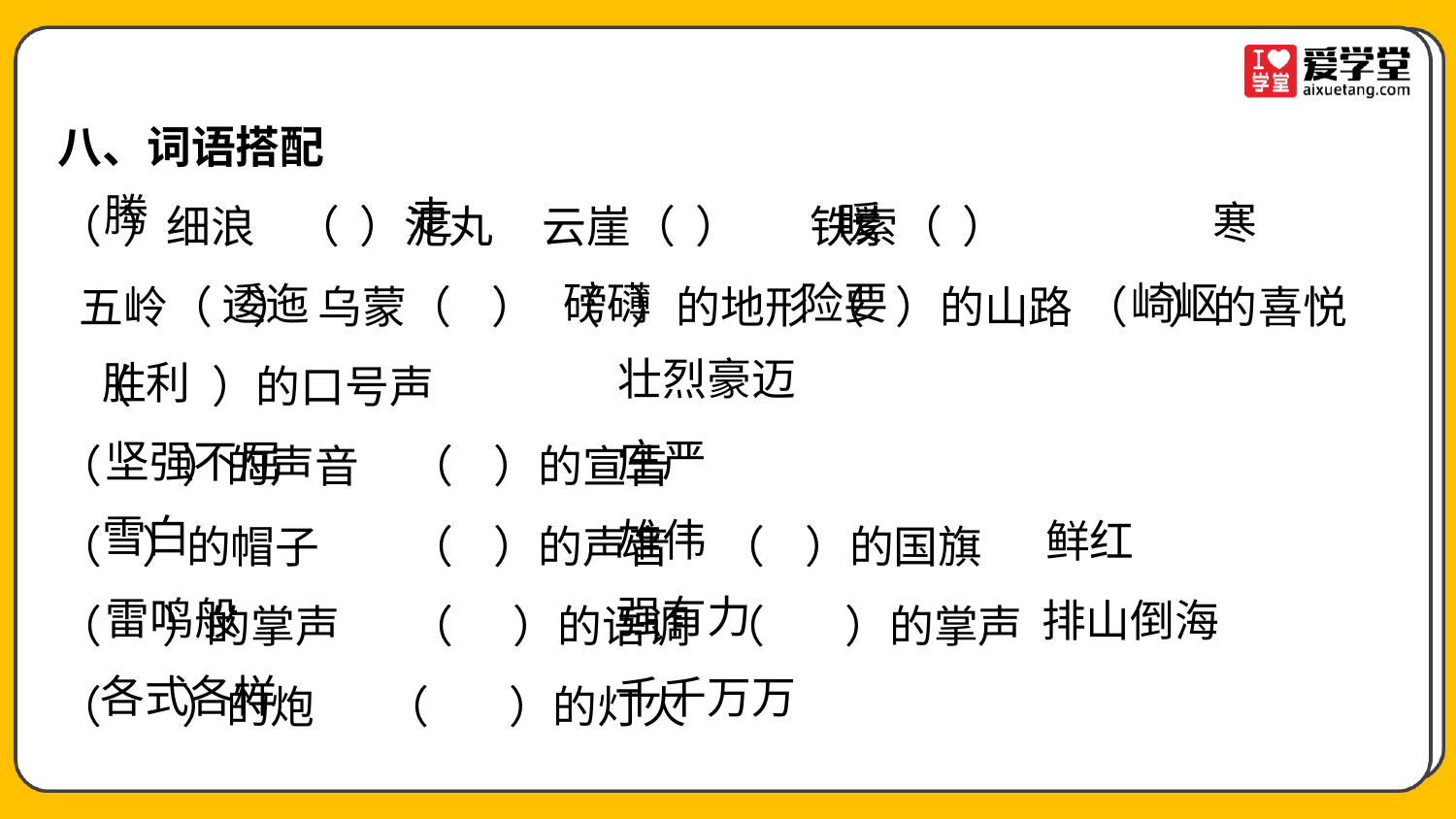

八、词语搭配
（  ）细浪    （  ）泥丸     云崖（  ）       铁索（  ）
 五岭（    ）  乌蒙（    ）  （   ）的地形 （   ）的山路 （    ）的喜悦         （        ）的口号声
（        ）的声音     （    ）的宣告
（    ）的帽子         （    ）的声音     （    ）的国旗
（      ）的掌声       （      ）的语调   （        ）的掌声
（        ）的炮       （        ）的灯火
腾
走
寒
暖
磅礴
险要
崎岖
逶迤
壮烈豪迈
胜利
庄严
坚强不屈
雪白
雄伟
鲜红
强有力
雷鸣般
排山倒海
各式各样
千千万万